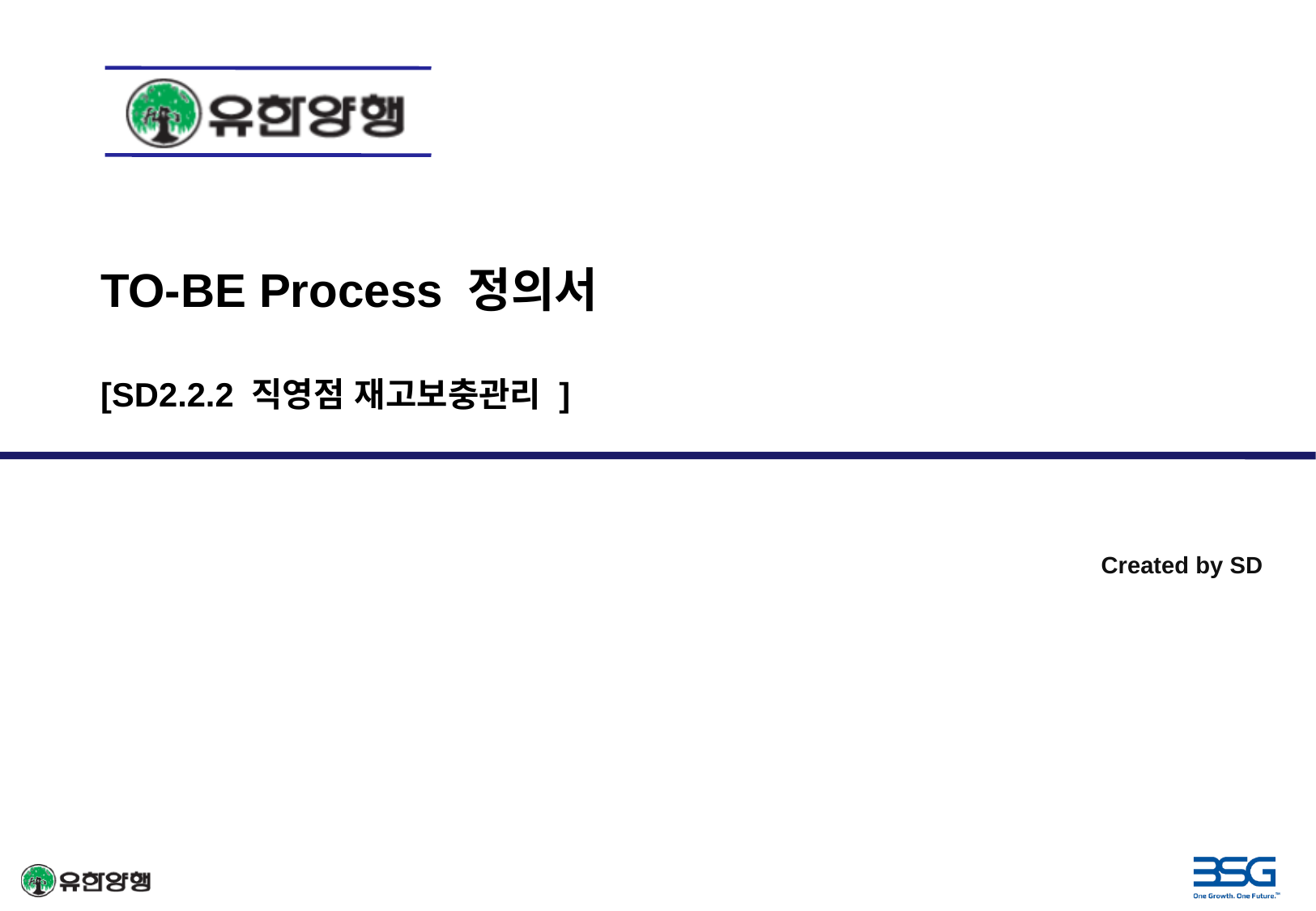

TO-BE Process 정의서
[SD2.2.2 직영점 재고보충관리 ]
Created by SD